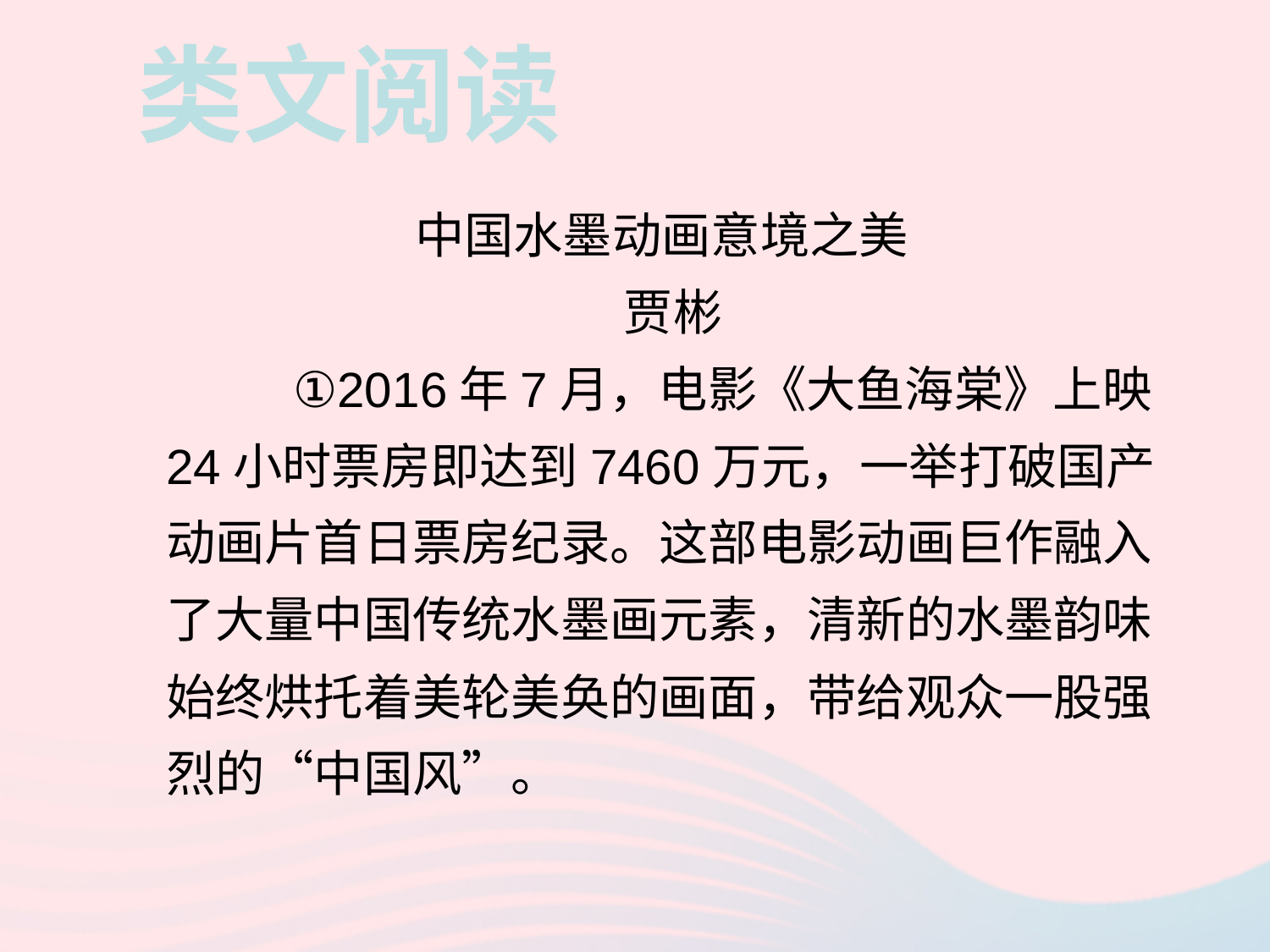

类文阅读
中国水墨动画意境之美
 贾彬
	①2016年7月，电影《大鱼海棠》上映24小时票房即达到7460万元，一举打破国产动画片首日票房纪录。这部电影动画巨作融入了大量中国传统水墨画元素，清新的水墨韵味始终烘托着美轮美奂的画面，带给观众一股强烈的“中国风”。